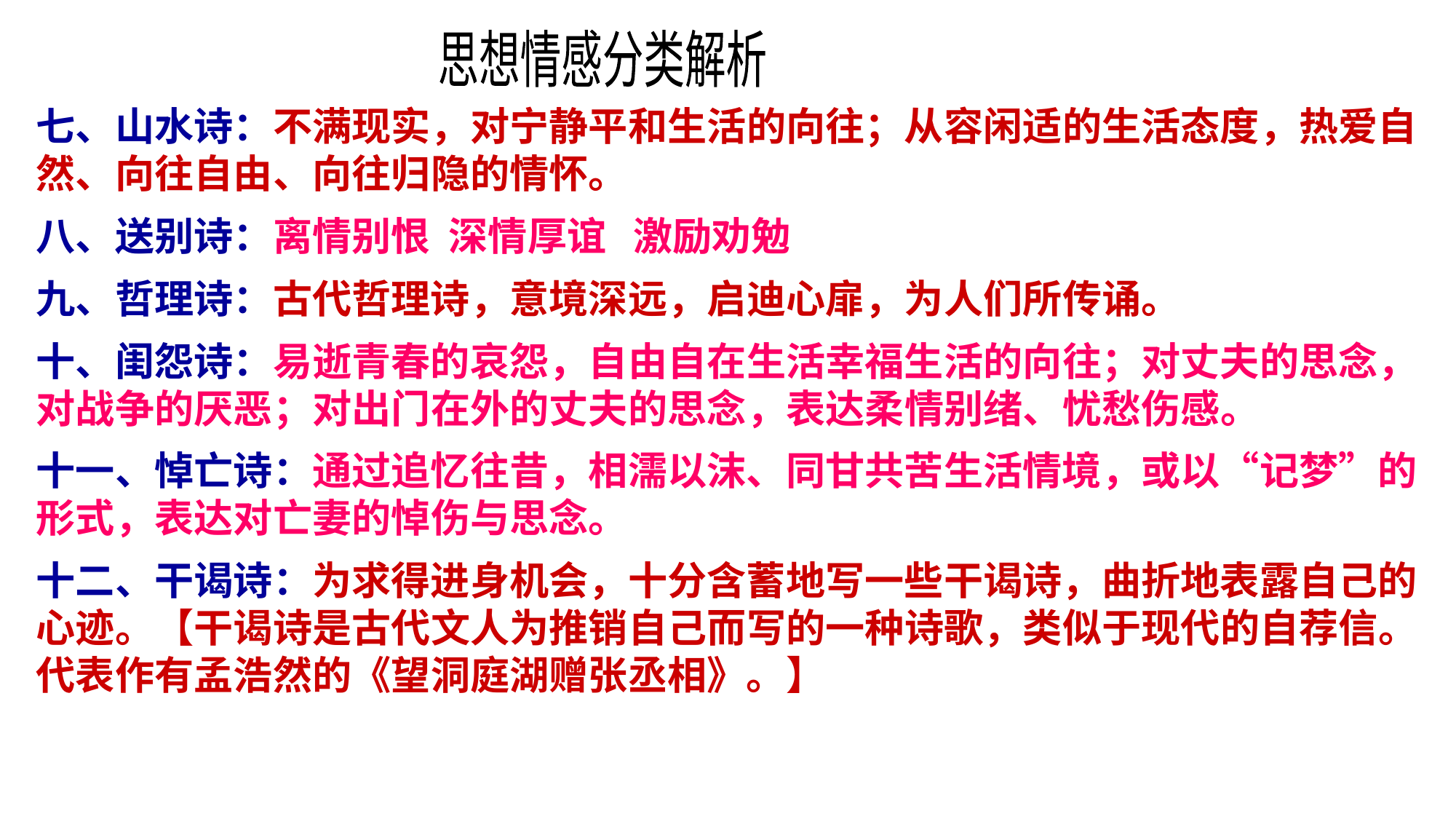

思想情感分类解析

七、山水诗：不满现实，对宁静平和生活的向往；从容闲适的生活态度，热爱自然、向往自由、向往归隐的情怀。
八、送别诗：离情别恨  深情厚谊   激励劝勉
九、哲理诗：古代哲理诗，意境深远，启迪心扉，为人们所传诵。
十、闺怨诗：易逝青春的哀怨，自由自在生活幸福生活的向往；对丈夫的思念，对战争的厌恶；对出门在外的丈夫的思念，表达柔情别绪、忧愁伤感。
十一、悼亡诗：通过追忆往昔，相濡以沫、同甘共苦生活情境，或以“记梦”的形式，表达对亡妻的悼伤与思念。
十二、干谒诗：为求得进身机会，十分含蓄地写一些干谒诗，曲折地表露自己的心迹。【干谒诗是古代文人为推销自己而写的一种诗歌，类似于现代的自荐信。代表作有孟浩然的《望洞庭湖赠张丞相》。】